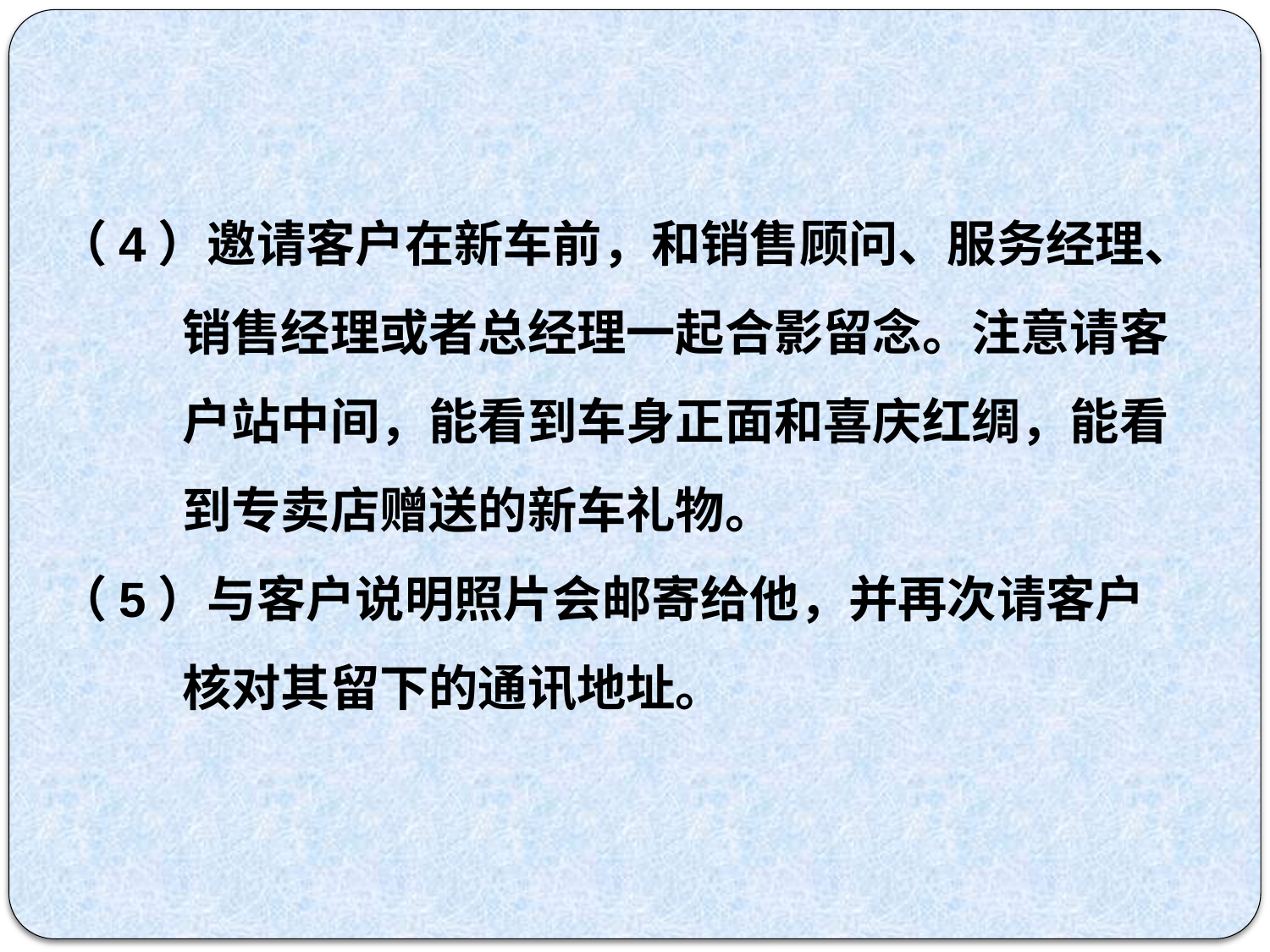

（4）邀请客户在新车前，和销售顾问、服务经理、销售经理或者总经理一起合影留念。注意请客户站中间，能看到车身正面和喜庆红绸，能看到专卖店赠送的新车礼物。
（5）与客户说明照片会邮寄给他，并再次请客户核对其留下的通讯地址。